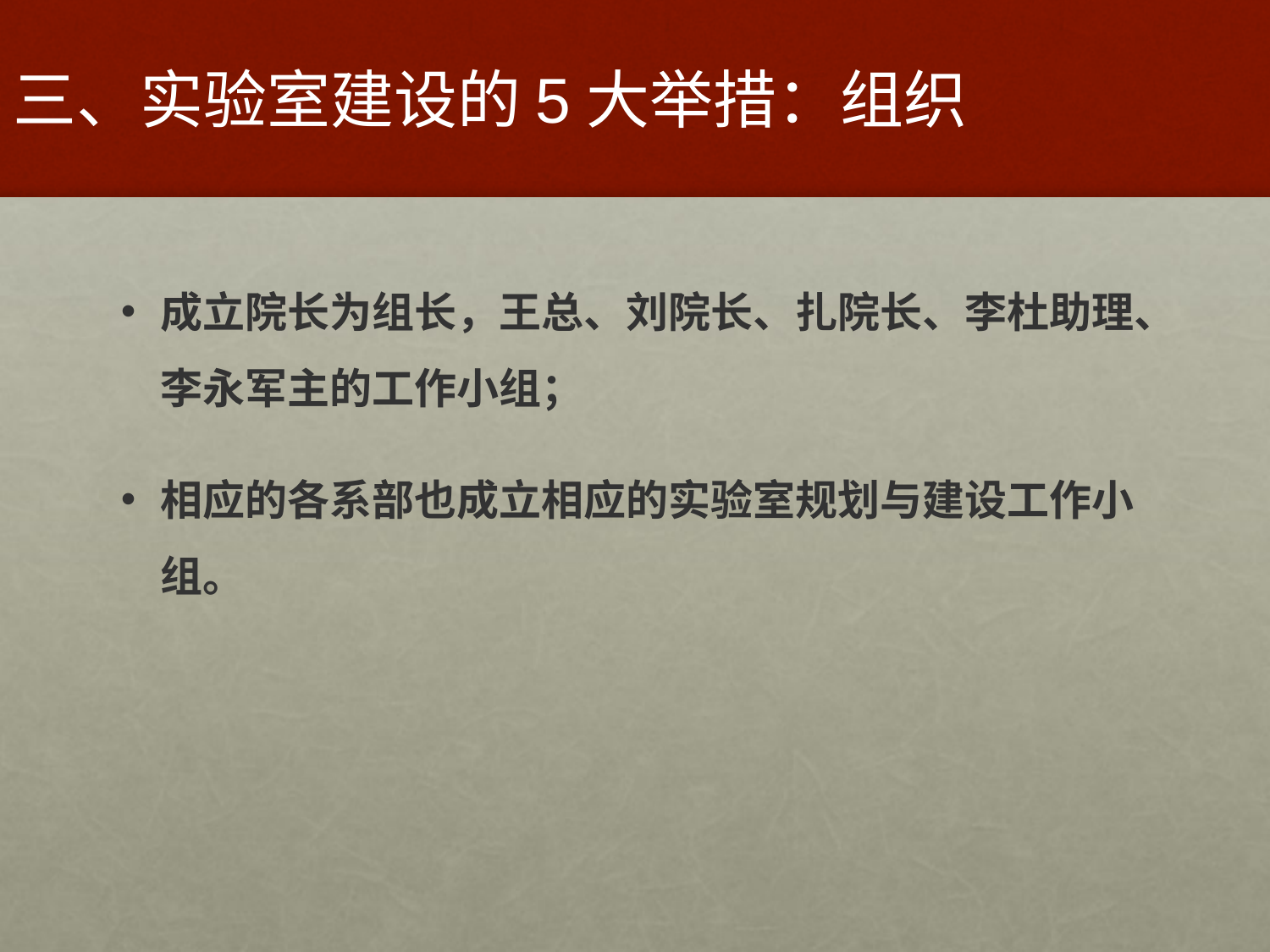

# 三、实验室建设的5大举措：组织
成立院长为组长，王总、刘院长、扎院长、李杜助理、李永军主的工作小组；
相应的各系部也成立相应的实验室规划与建设工作小组。